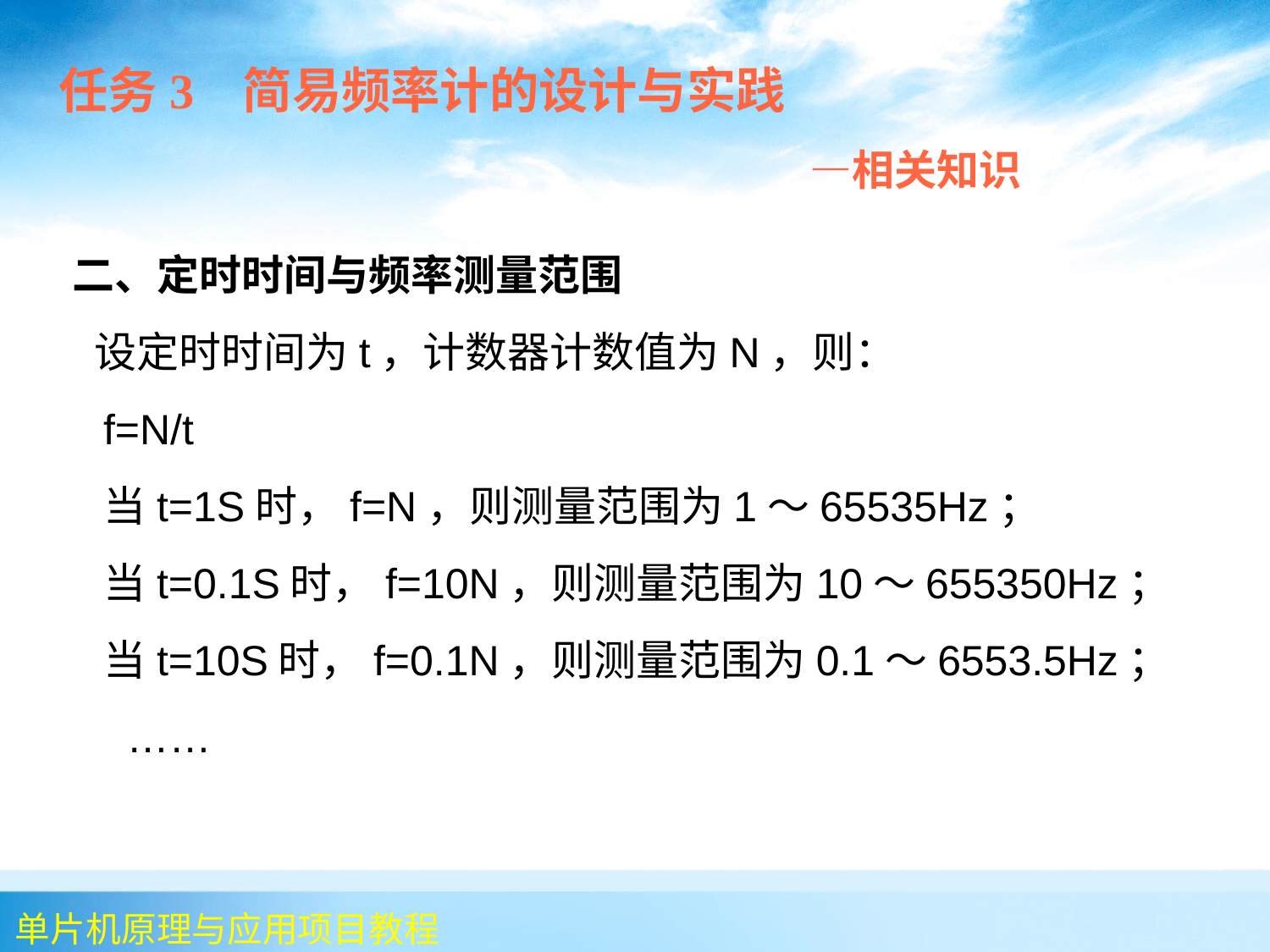

任务3   简易频率计的设计与实践
                                                                     —相关知识
 二、定时时间与频率测量范围
   设定时时间为t，计数器计数值为N，则：
    f=N/t
    当t=1S时，f=N，则测量范围为1～65535Hz；
    当t=0.1S时，f=10N，则测量范围为10～655350Hz；
    当t=10S时，f=0.1N，则测量范围为0.1～6553.5Hz；
      ……